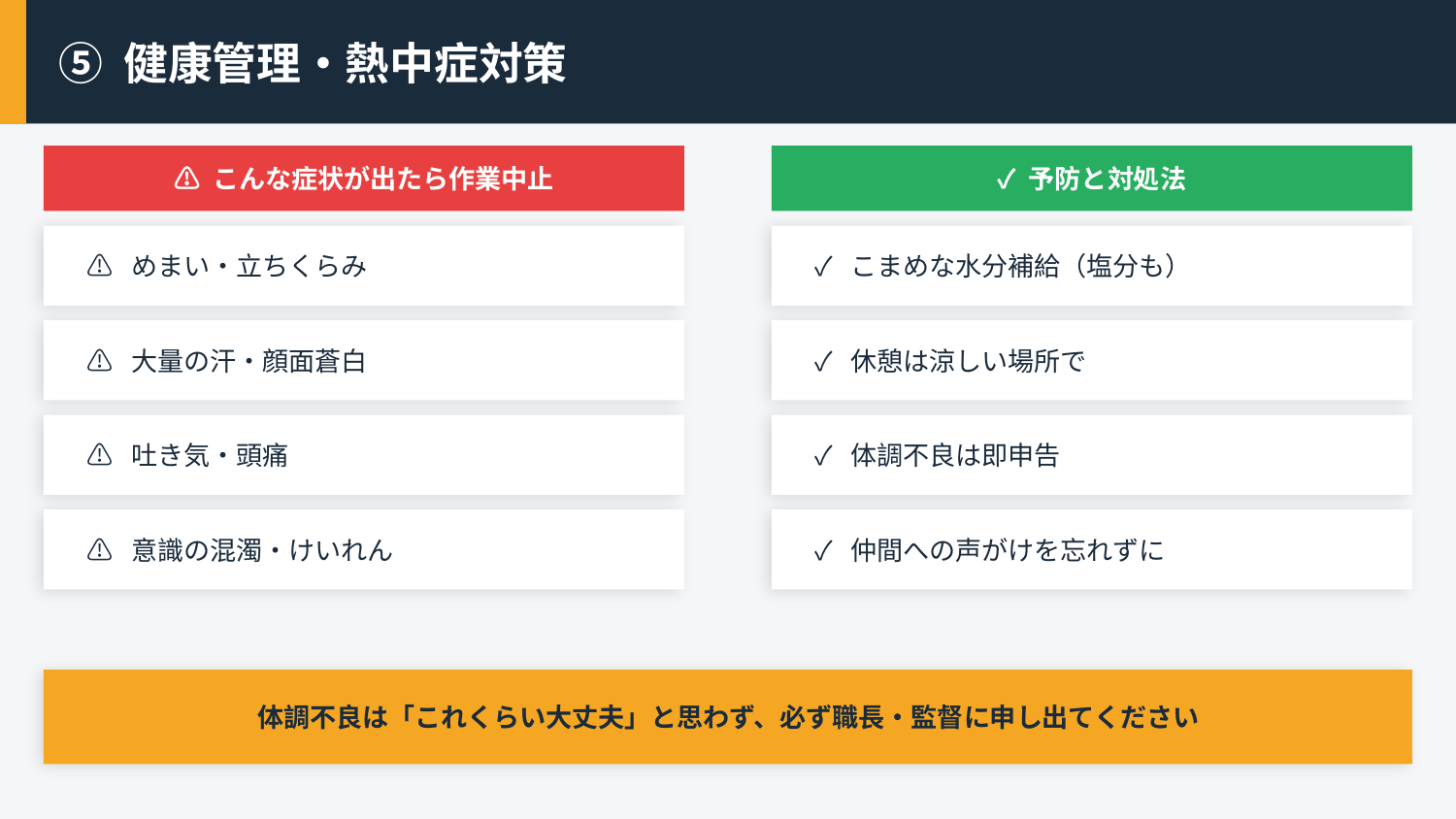

⑤ 健康管理・熱中症対策

⚠ こんな症状が出たら作業中止

✓ 予防と対処法

⚠  めまい・立ちくらみ

✓  こまめな水分補給（塩分も）

⚠  大量の汗・顔面蒼白

✓  休憩は涼しい場所で

⚠  吐き気・頭痛

✓  体調不良は即申告

⚠  意識の混濁・けいれん

✓  仲間への声がけを忘れずに

体調不良は「これくらい大丈夫」と思わず、必ず職長・監督に申し出てください